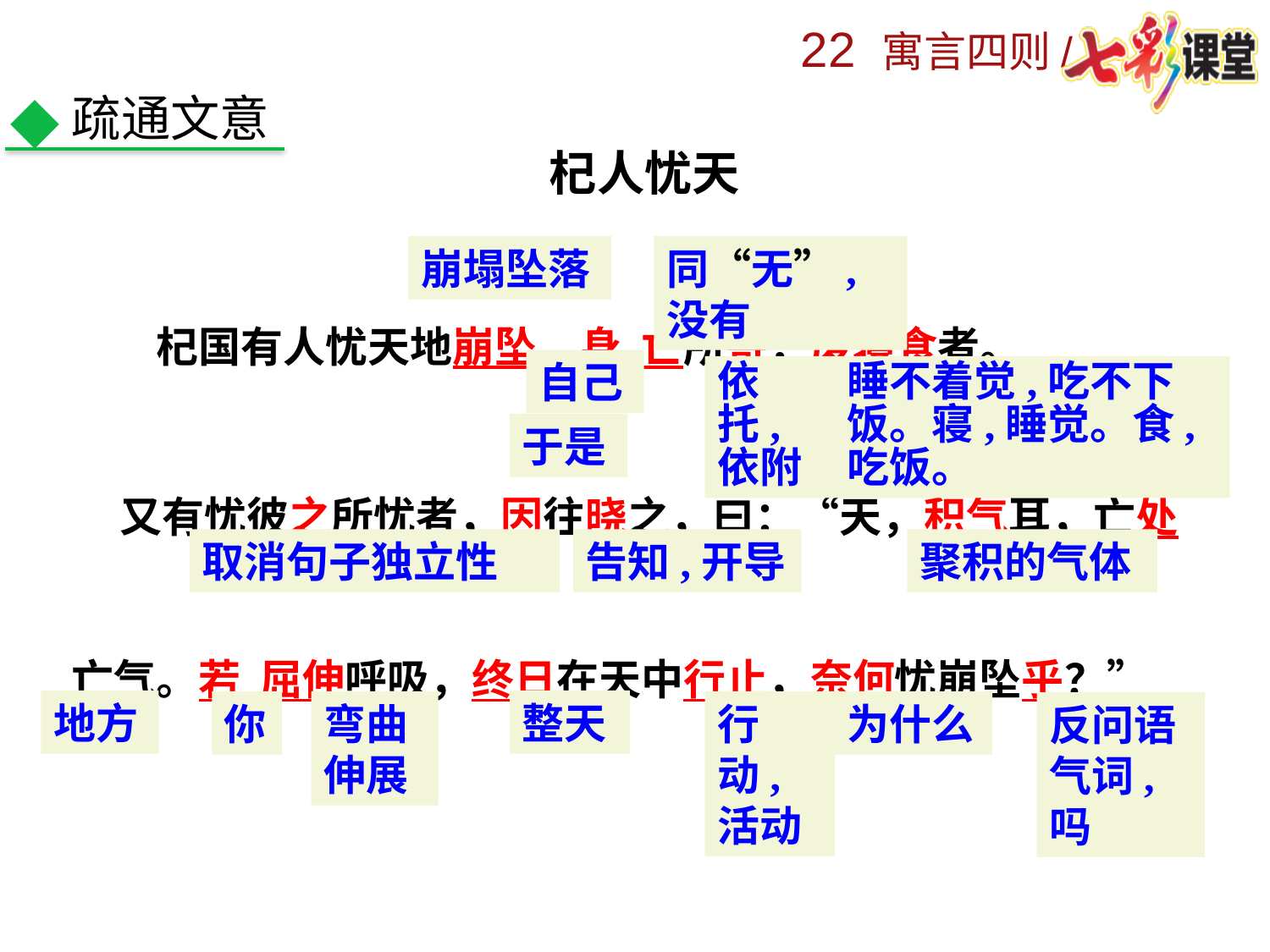

疏通文意

杞人忧天
　　杞国有人忧天地崩坠，身  亡所寄，废寝食者。
    又有忧彼之所忧者，因往晓之，曰：“天，积气耳，亡处亡气。若  屈伸呼吸，终日在天中行止，奈何忧崩坠乎？”
同“无”,没有
崩塌坠落
自己
依托,依附
睡不着觉,吃不下饭。寝,睡觉。食,吃饭。
于是
取消句子独立性
告知,开导
聚积的气体
地方
整天
弯曲伸展
行动,活动
为什么
你
反问语气词,吗